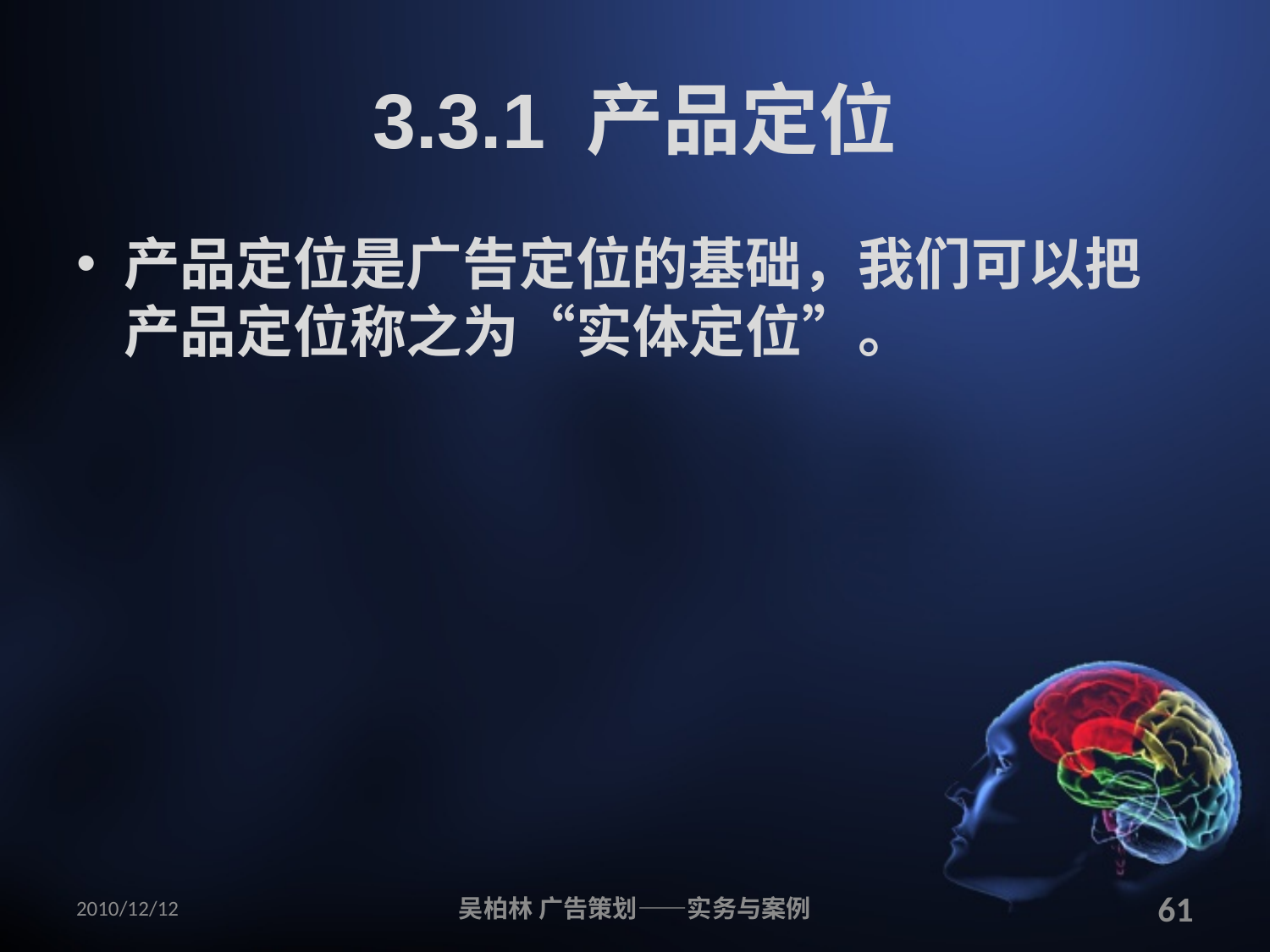

# 3.3.1 产品定位
产品定位是广告定位的基础，我们可以把产品定位称之为“实体定位”。
2010/12/12
吴柏林 广告策划——实务与案例
61